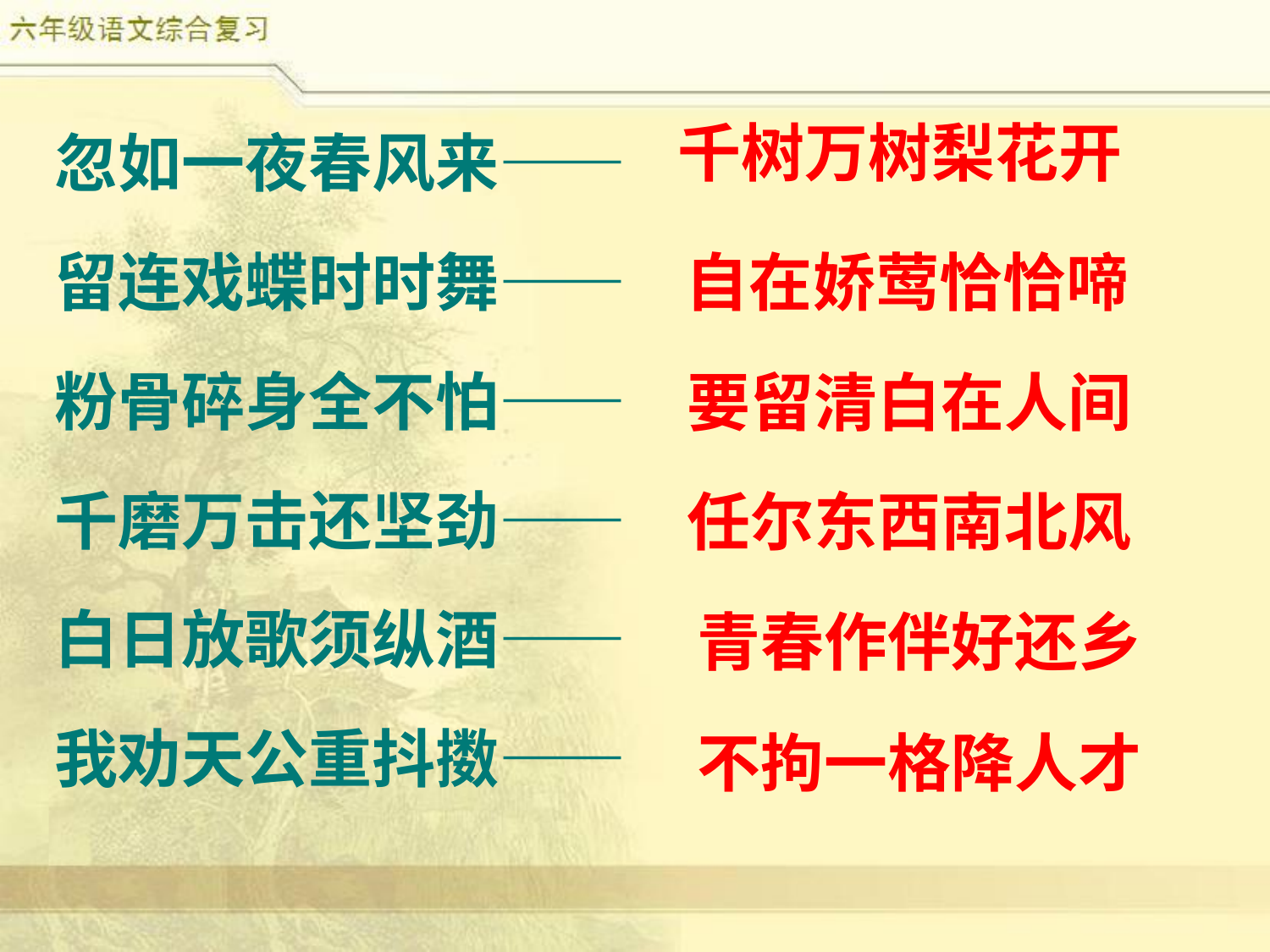

忽如一夜春风来——
留连戏蝶时时舞——
粉骨碎身全不怕——
千磨万击还坚劲——
白日放歌须纵酒——
我劝天公重抖擞——
千树万树梨花开
自在娇莺恰恰啼
要留清白在人间
任尔东西南北风
青春作伴好还乡
不拘一格降人才